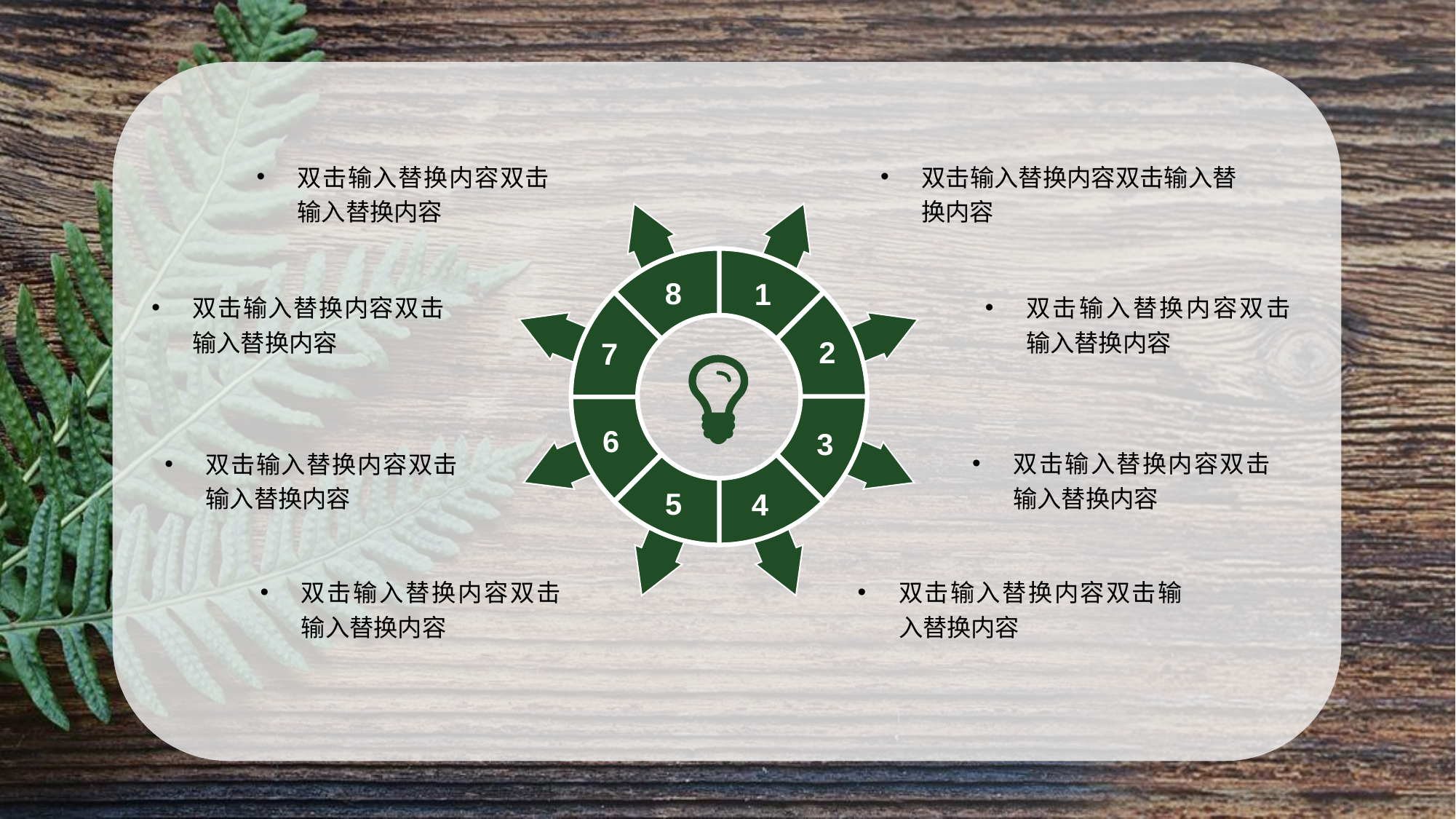

双击输入替换内容双击输入替换内容
双击输入替换内容双击输入替换内容

双击输入替换内容双击输入替换内容
双击输入替换内容双击输入替换内容
8
1

2
7

6
双击输入替换内容双击输入替换内容
3
双击输入替换内容双击输入替换内容

5
4
双击输入替换内容双击输入替换内容
双击输入替换内容双击输入替换内容